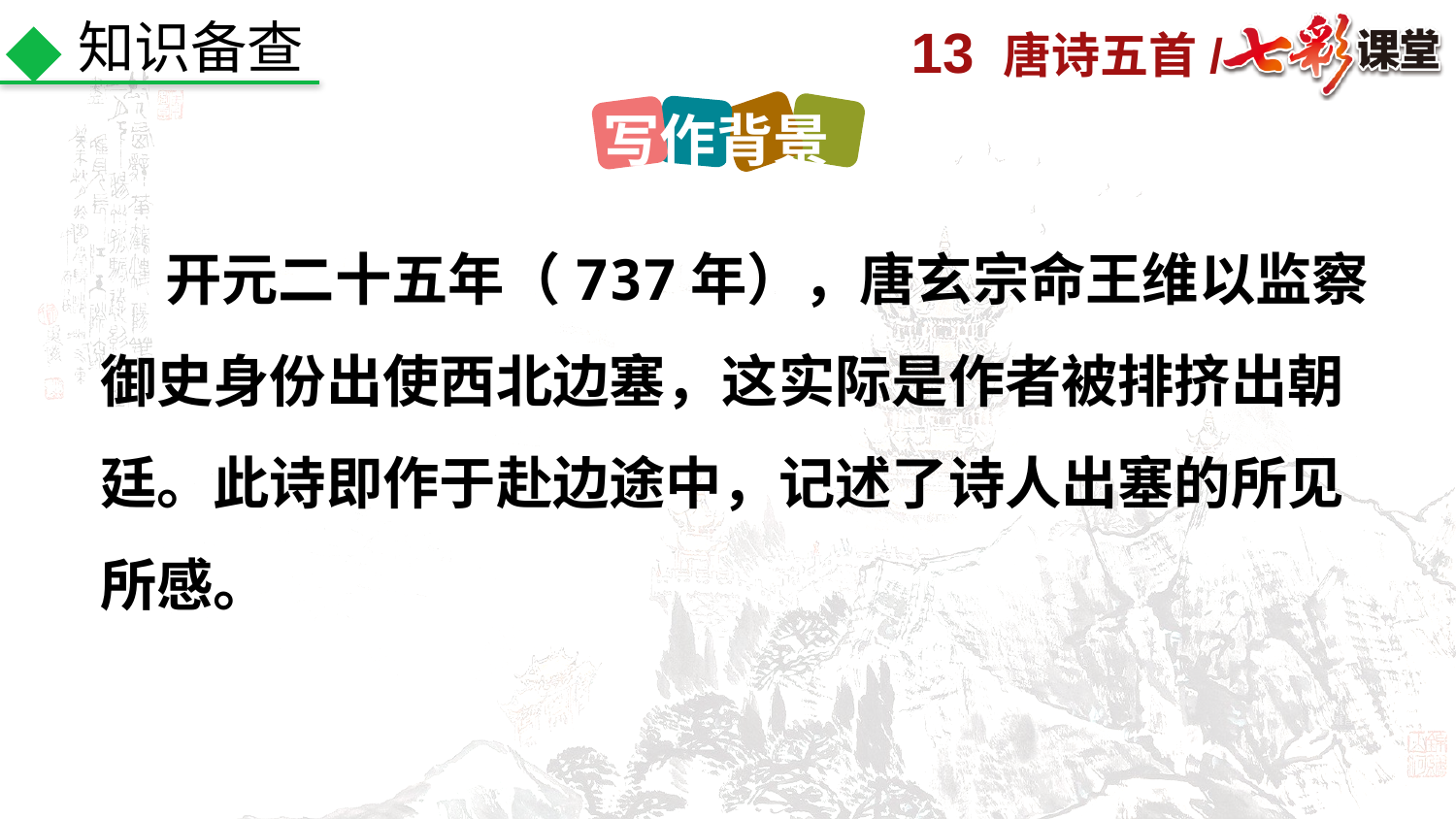

知识备查

写作背景

    开元二十五年（737年），唐玄宗命王维以监察御史身份出使西北边塞，这实际是作者被排挤出朝廷。此诗即作于赴边途中，记述了诗人出塞的所见所感。